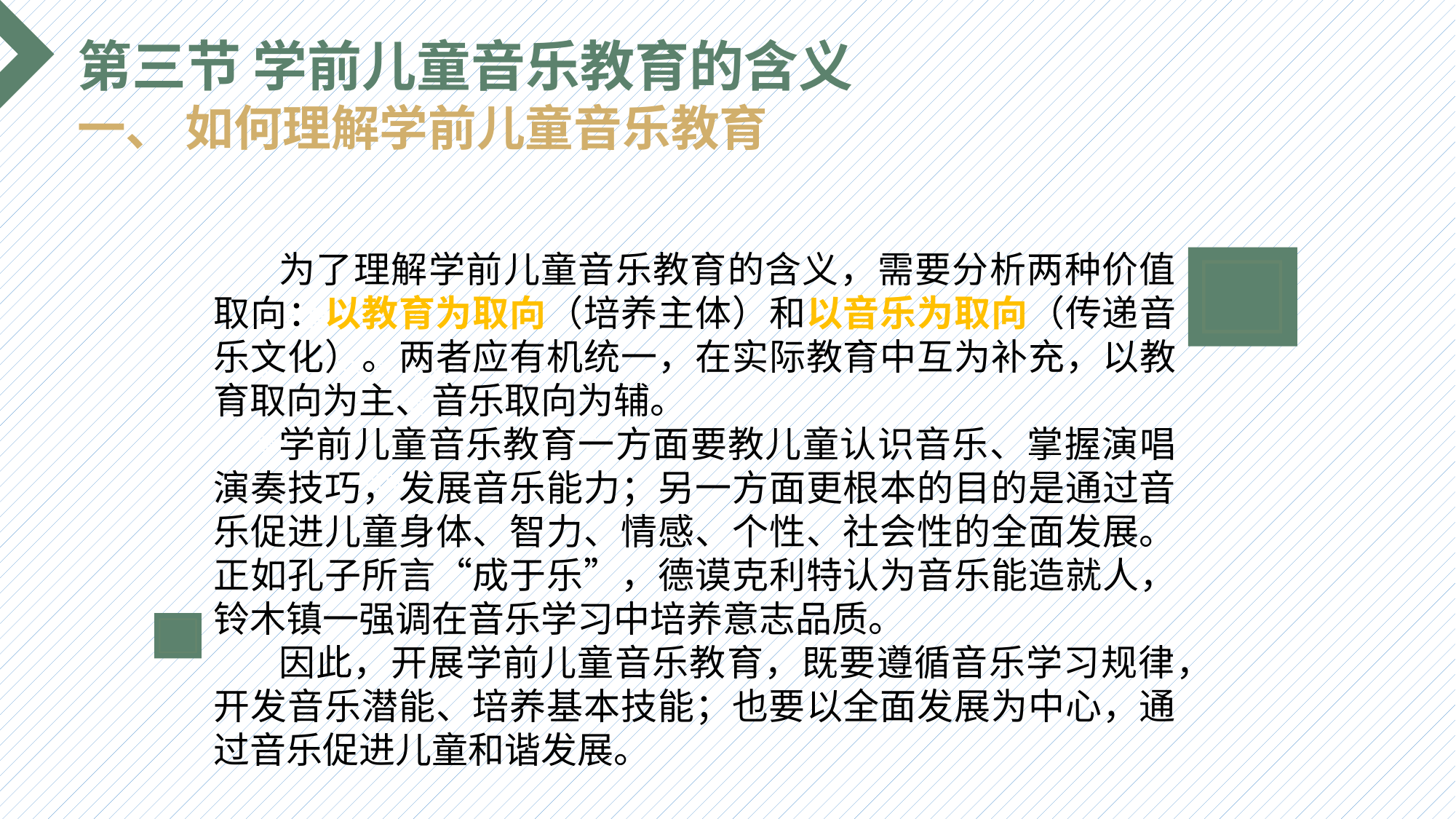

第三节 学前儿童音乐教育的含义
一、 如何理解学前儿童音乐教育

      为了理解学前儿童音乐教育的含义，需要分析两种价值取向：以教育为取向（培养主体）和以音乐为取向（传递音乐文化）。两者应有机统一，在实际教育中互为补充，以教育取向为主、音乐取向为辅。
      学前儿童音乐教育一方面要教儿童认识音乐、掌握演唱演奏技巧，发展音乐能力；另一方面更根本的目的是通过音乐促进儿童身体、智力、情感、个性、社会性的全面发展。正如孔子所言“成于乐”，德谟克利特认为音乐能造就人，铃木镇一强调在音乐学习中培养意志品质。
      因此，开展学前儿童音乐教育，既要遵循音乐学习规律，开发音乐潜能、培养基本技能；也要以全面发展为中心，通过音乐促进儿童和谐发展。

选题背景
输入您的内容，请简要说明，言简意赅即可输入您的内容，请简要说明，言简意赅即可输入您的内容，请简要说明，言简意赅即可输入您的内容，请简要说明，言简意赅即可